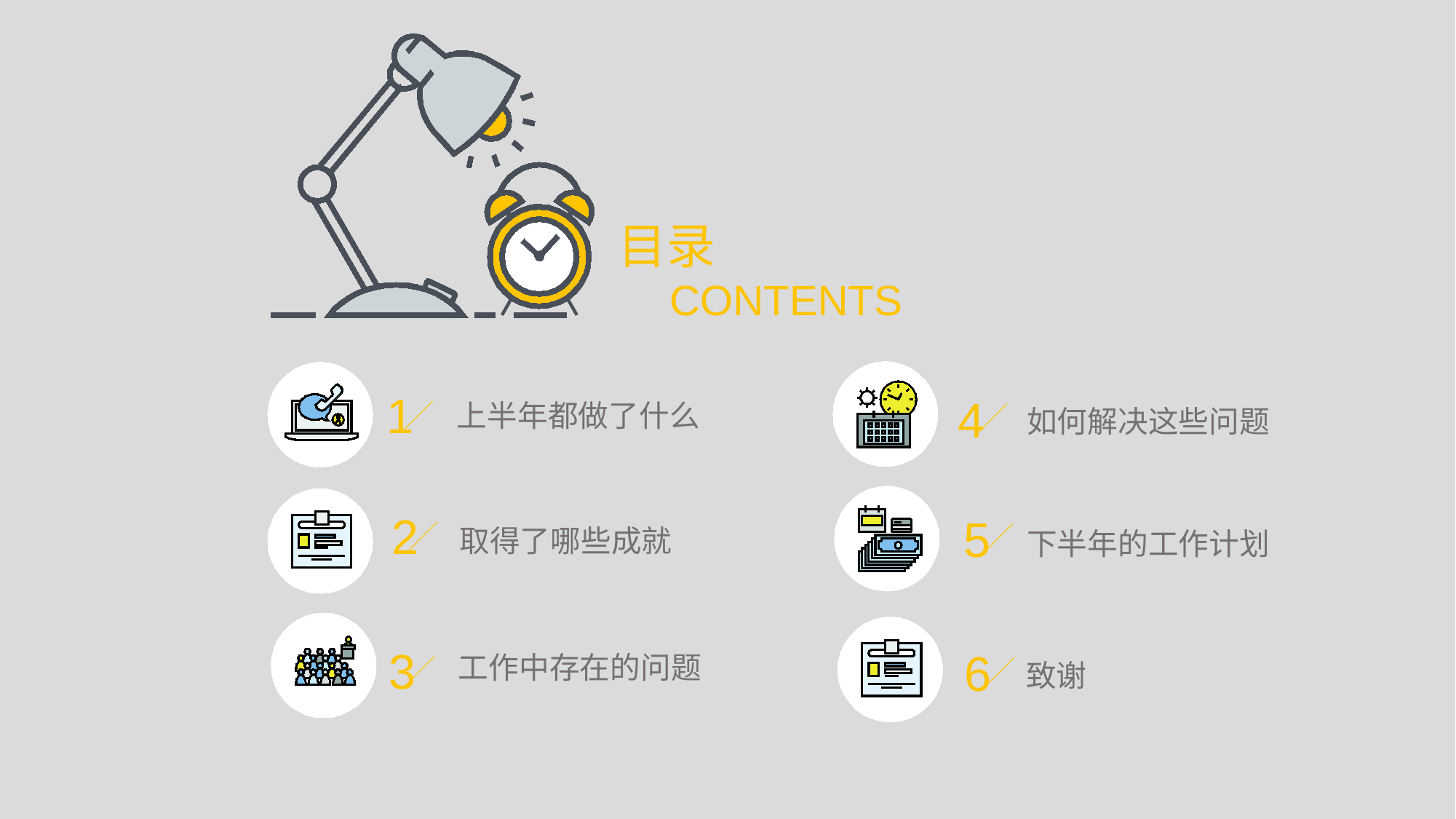

目录
CONTENTS

1
4
上半年都做了什么
如何解决这些问题

2
5
取得了哪些成就
下半年的工作计划

3
6
工作中存在的问题
致谢